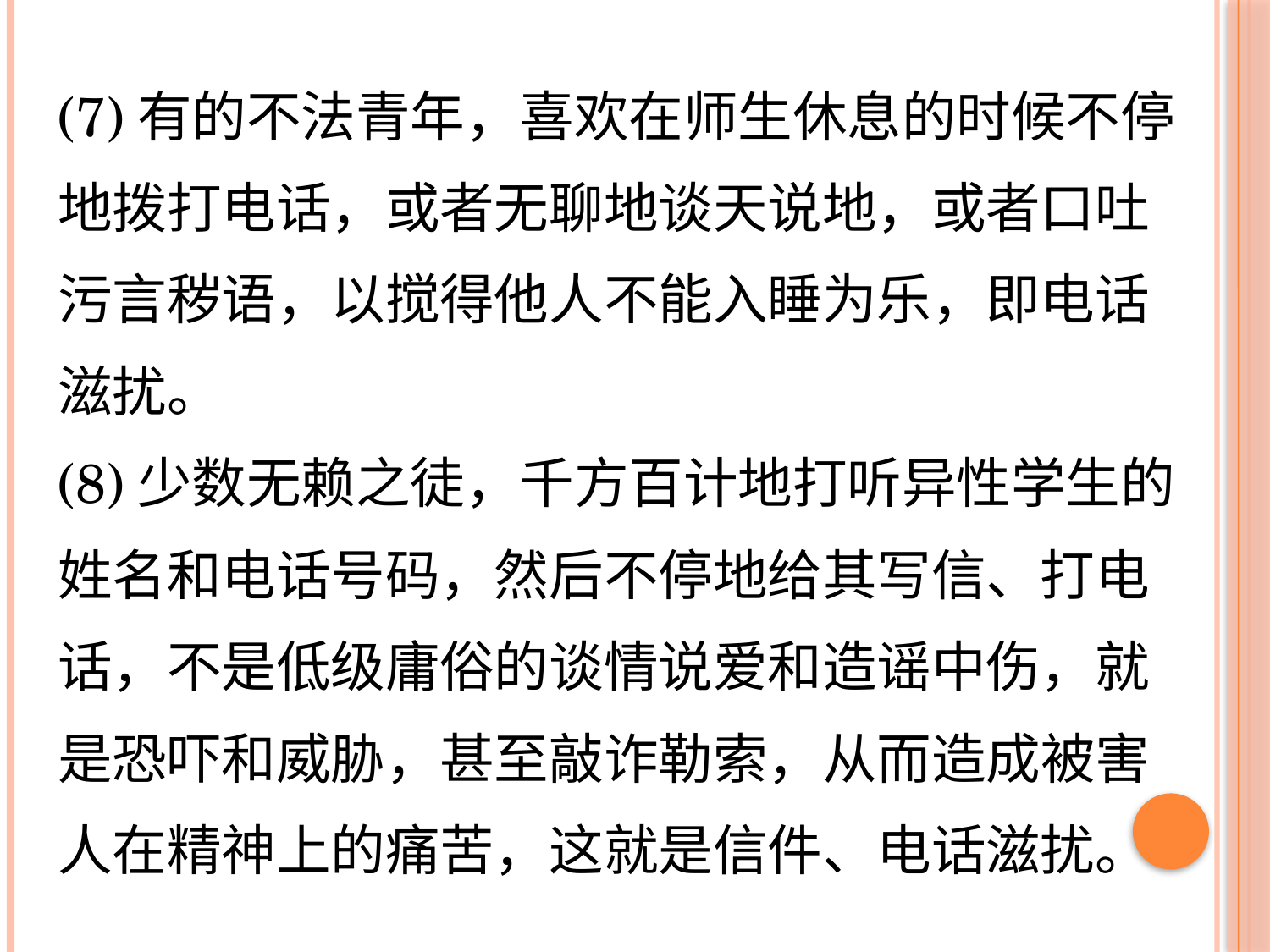

(7)有的不法青年，喜欢在师生休息的时候不停地拨打电话，或者无聊地谈天说地，或者口吐污言秽语，以搅得他人不能入睡为乐，即电话滋扰。
(8)少数无赖之徒，千方百计地打听异性学生的姓名和电话号码，然后不停地给其写信、打电话，不是低级庸俗的谈情说爱和造谣中伤，就是恐吓和威胁，甚至敲诈勒索，从而造成被害人在精神上的痛苦，这就是信件、电话滋扰。